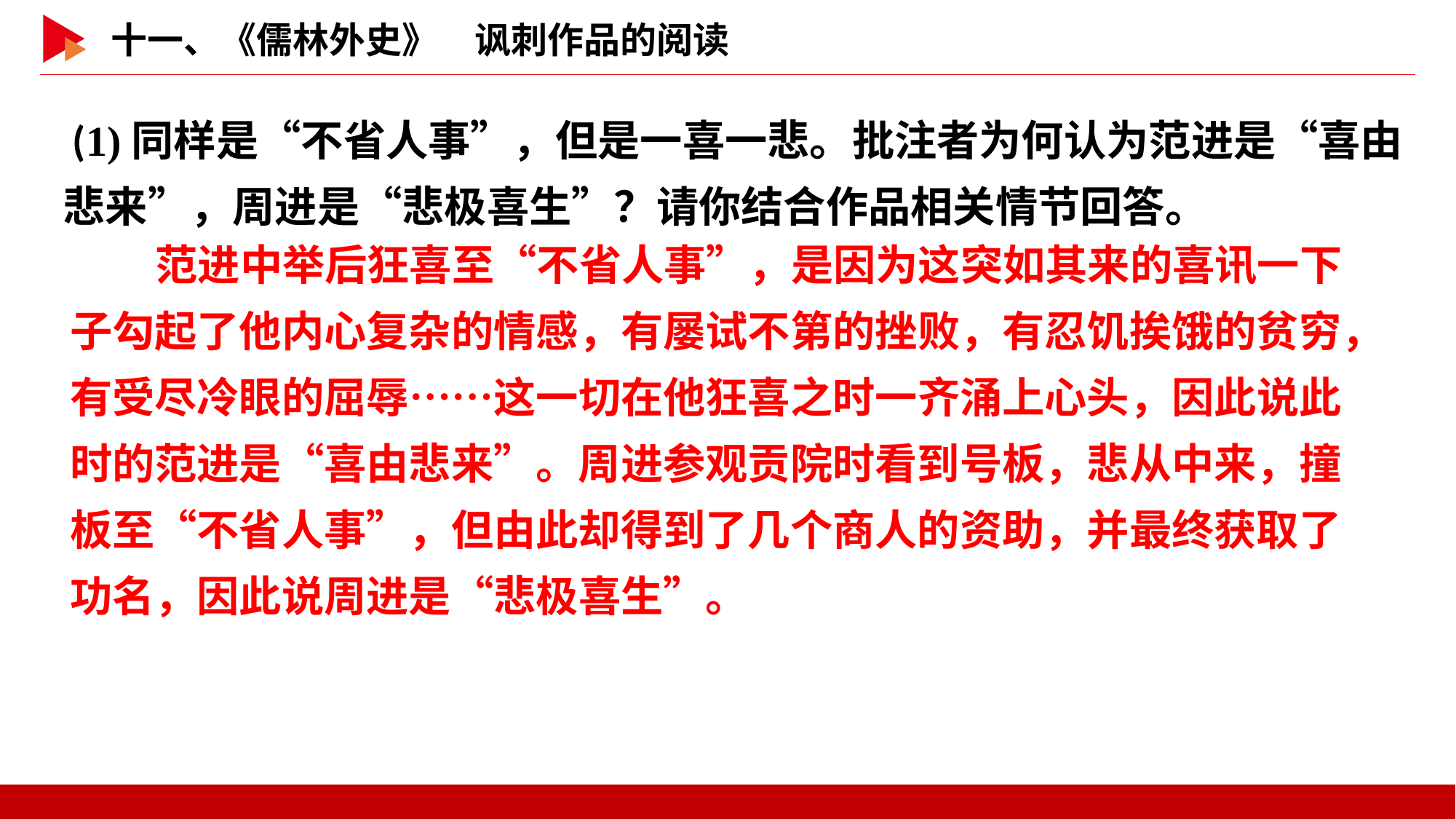

(1)同样是“不省人事”，但是一喜一悲。批注者为何认为范进是“喜由悲来”，周进是“悲极喜生”？请你结合作品相关情节回答。

　范进中举后狂喜至“不省人事”，是因为这突如其来的喜讯一下子勾起了他内心复杂的情感，有屡试不第的挫败，有忍饥挨饿的贫穷，有受尽冷眼的屈辱……这一切在他狂喜之时一齐涌上心头，因此说此时的范进是“喜由悲来”。周进参观贡院时看到号板，悲从中来，撞板至“不省人事”，但由此却得到了几个商人的资助，并最终获取了功名，因此说周进是“悲极喜生”。